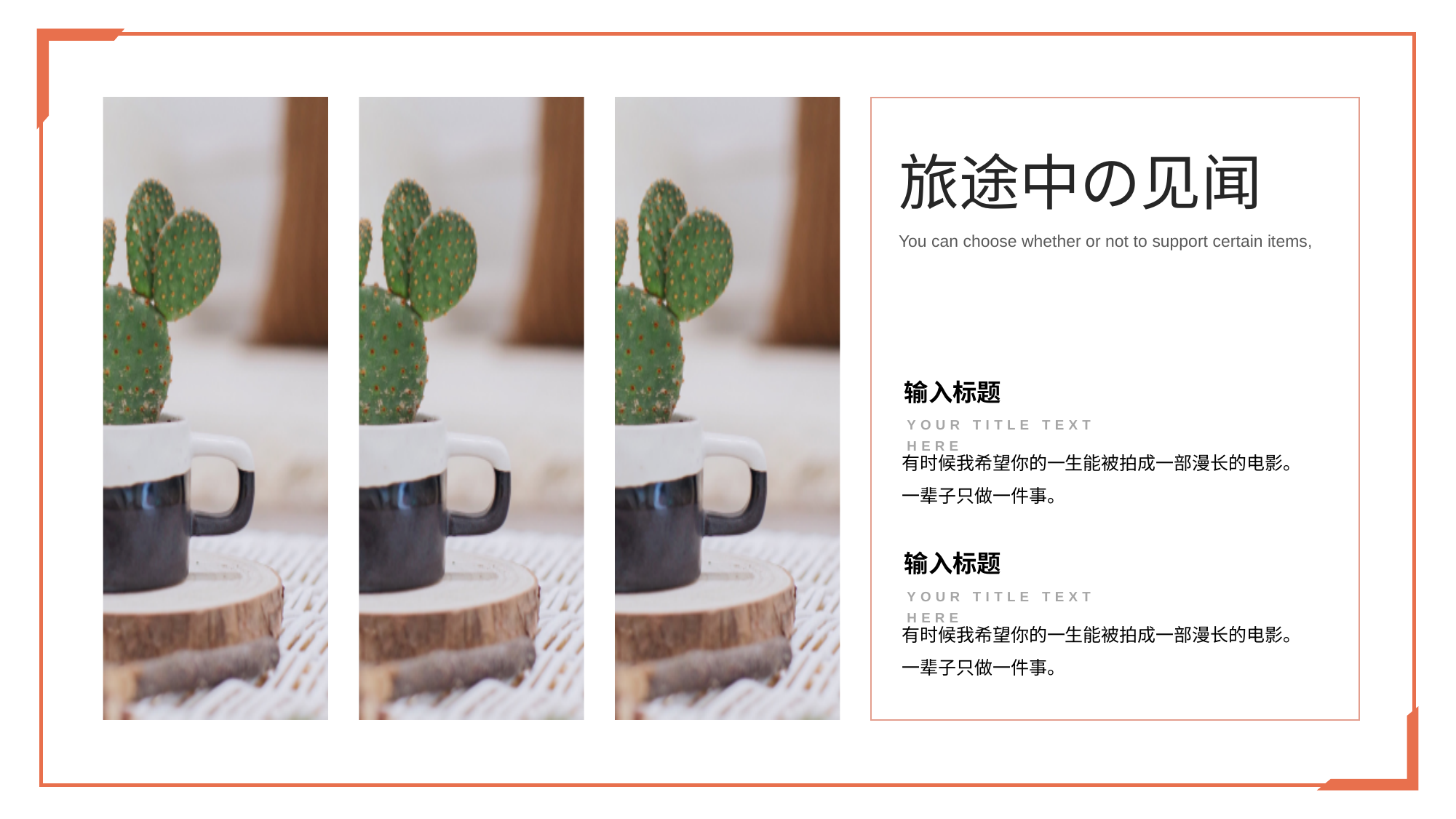

旅途中の见闻
You can choose whether or not to support certain items,
输入标题
YOUR TITLE TEXT HERE
有时候我希望你的一生能被拍成一部漫长的电影。一辈子只做一件事。
输入标题
YOUR TITLE TEXT HERE
有时候我希望你的一生能被拍成一部漫长的电影。一辈子只做一件事。